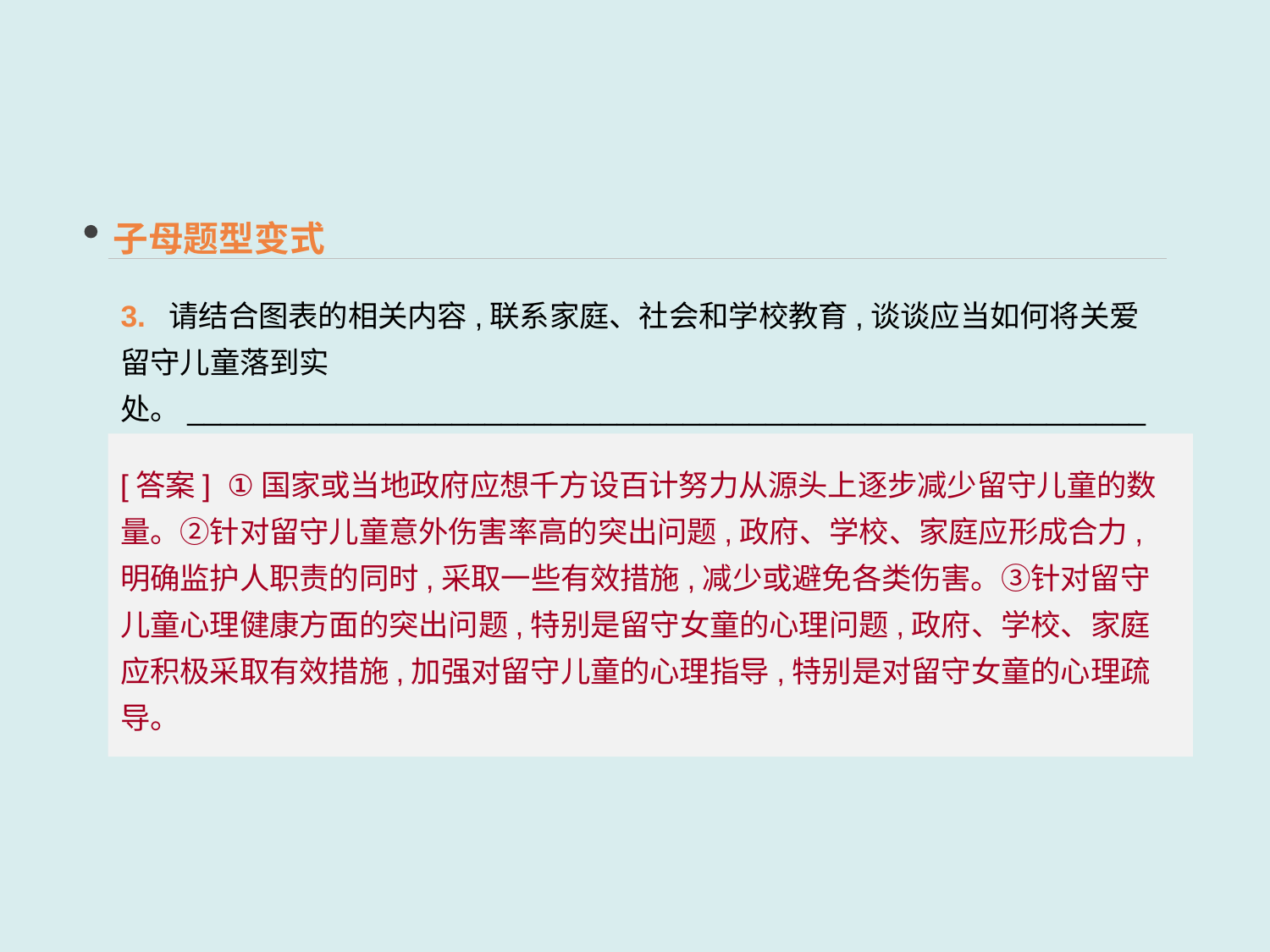

子母题型变式

3.  请结合图表的相关内容,联系家庭、社会和学校教育,谈谈应当如何将关爱留守儿童落到实处。______________________________________________________________________________

[答案]  ①国家或当地政府应想千方设百计努力从源头上逐步减少留守儿童的数量。②针对留守儿童意外伤害率高的突出问题,政府、学校、家庭应形成合力,明确监护人职责的同时,采取一些有效措施,减少或避免各类伤害。③针对留守儿童心理健康方面的突出问题,特别是留守女童的心理问题,政府、学校、家庭应积极采取有效措施,加强对留守儿童的心理指导,特别是对留守女童的心理疏导。